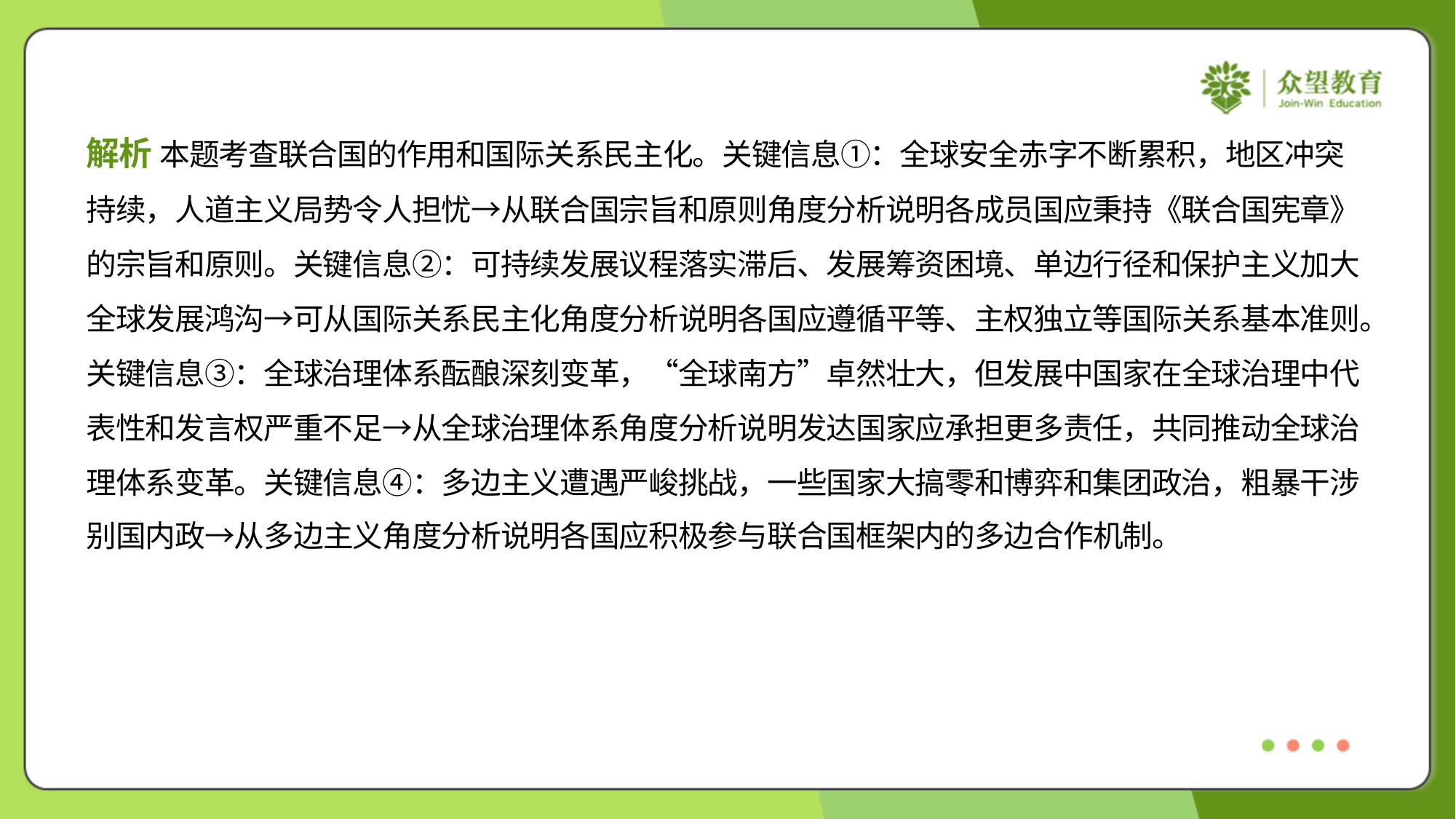

解析 本题考查联合国的作用和国际关系民主化。关键信息①：全球安全赤字不断累积，地区冲突
持续，人道主义局势令人担忧→从联合国宗旨和原则角度分析说明各成员国应秉持《联合国宪章》
的宗旨和原则。关键信息②：可持续发展议程落实滞后、发展筹资困境、单边行径和保护主义加大
全球发展鸿沟→可从国际关系民主化角度分析说明各国应遵循平等、主权独立等国际关系基本准则。
关键信息③：全球治理体系酝酿深刻变革，“全球南方”卓然壮大，但发展中国家在全球治理中代
表性和发言权严重不足→从全球治理体系角度分析说明发达国家应承担更多责任，共同推动全球治
理体系变革。关键信息④：多边主义遭遇严峻挑战，一些国家大搞零和博弈和集团政治，粗暴干涉
别国内政→从多边主义角度分析说明各国应积极参与联合国框架内的多边合作机制。